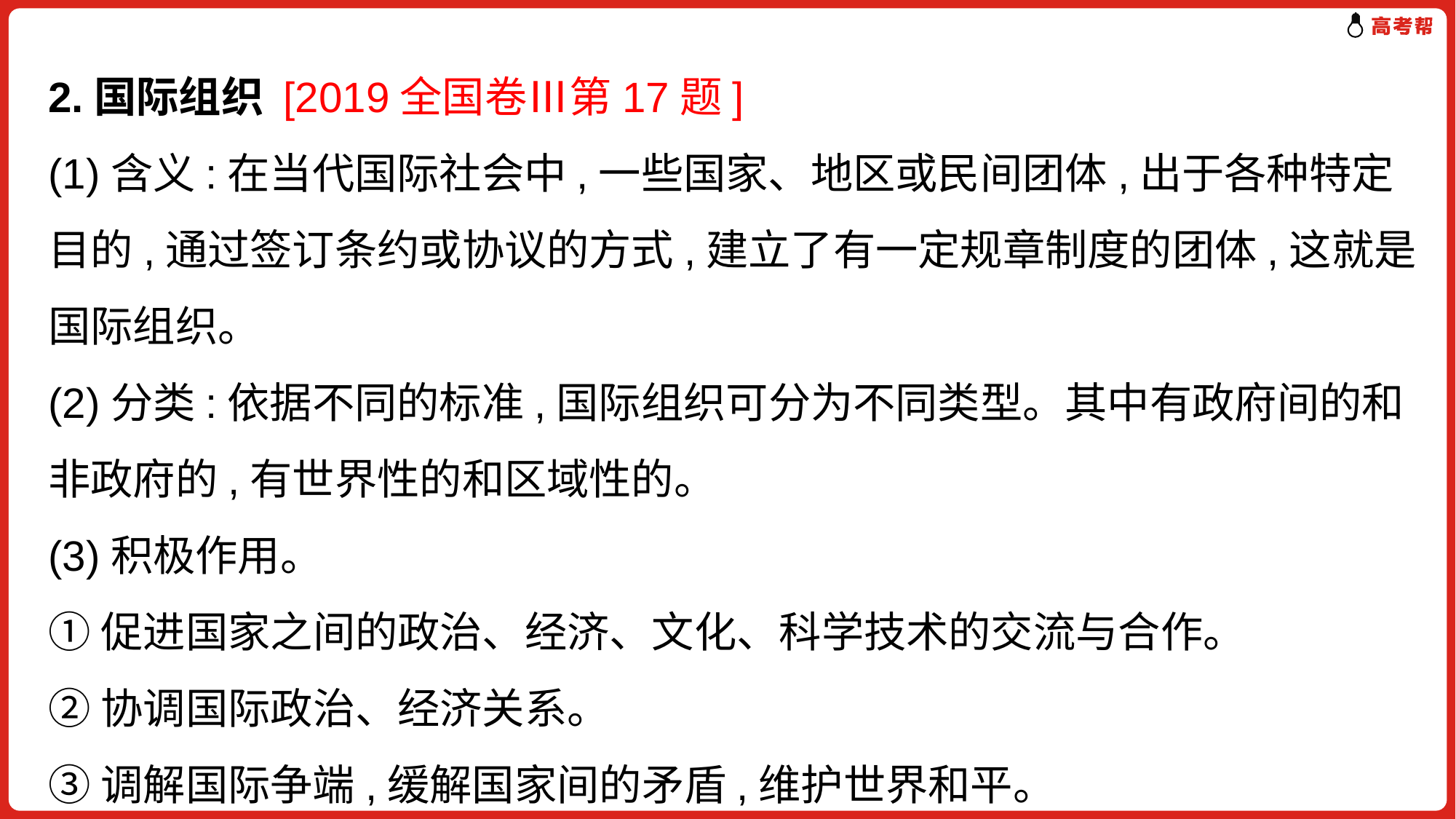

2.国际组织 [2019全国卷Ⅲ第17题]
(1)含义:在当代国际社会中,一些国家、地区或民间团体,出于各种特定目的,通过签订条约或协议的方式,建立了有一定规章制度的团体,这就是国际组织。
(2)分类:依据不同的标准,国际组织可分为不同类型。其中有政府间的和非政府的,有世界性的和区域性的。
(3)积极作用。
①促进国家之间的政治、经济、文化、科学技术的交流与合作。
②协调国际政治、经济关系。
③调解国际争端,缓解国家间的矛盾,维护世界和平。